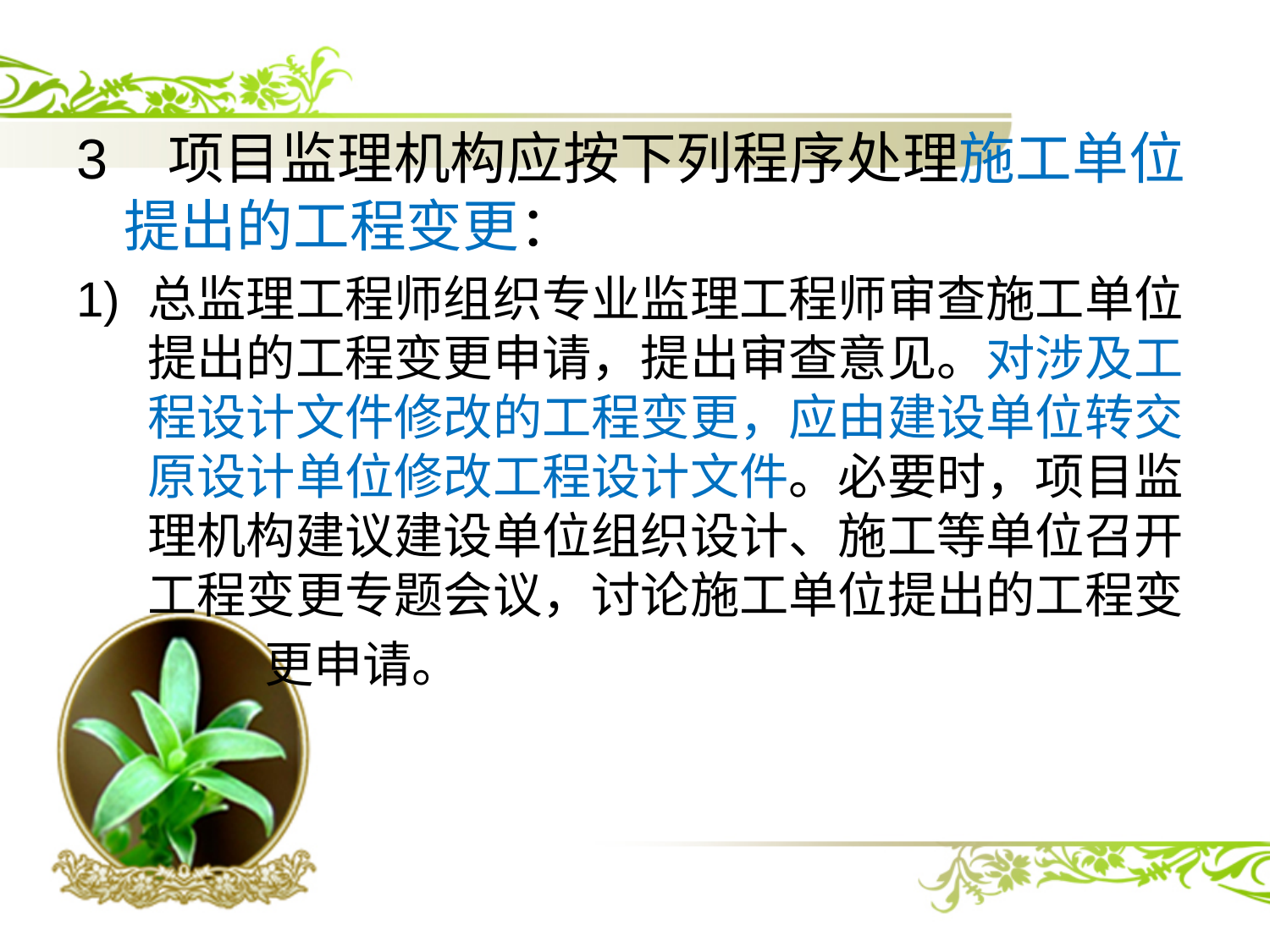

3   项目监理机构应按下列程序处理施工单位提出的工程变更：
总监理工程师组织专业监理工程师审查施工单位提出的工程变更申请，提出审查意见。对涉及工程设计文件修改的工程变更，应由建设单位转交原设计单位修改工程设计文件。必要时，项目监理机构建议建设单位组织设计、施工等单位召开工程变更专题会议，讨论施工单位提出的工程变
                更申请。